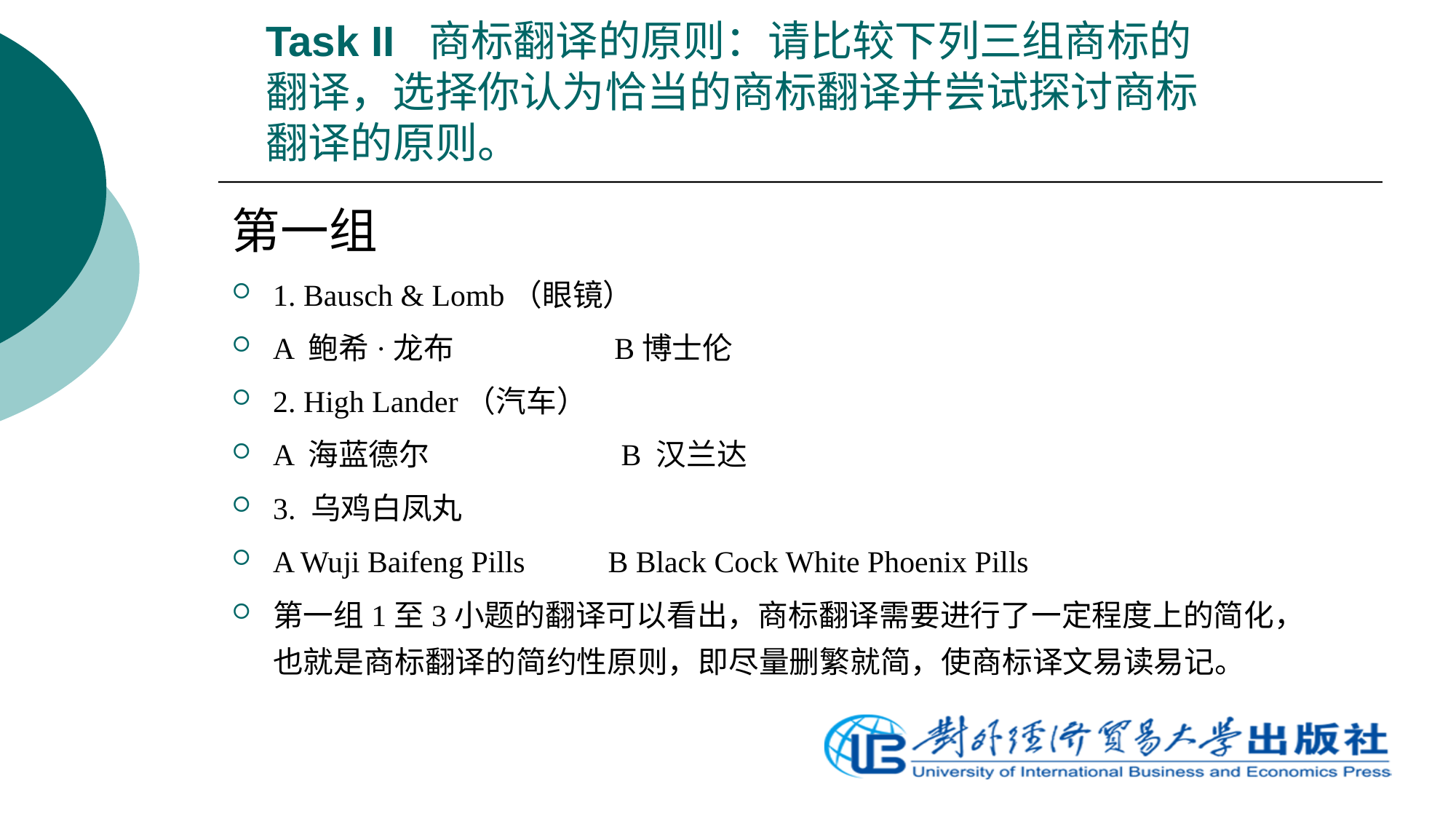

# Task II  商标翻译的原则：请比较下列三组商标的翻译，选择你认为恰当的商标翻译并尝试探讨商标翻译的原则。
第一组
1. Bausch & Lomb（眼镜）
A 鲍希·龙布  	  	 B博士伦
2. High Lander（汽车）
A 海蓝德尔		  B 汉兰达
3. 乌鸡白凤丸
A Wuji Baifeng Pills   	 B Black Cock White Phoenix Pills
第一组1至3小题的翻译可以看出，商标翻译需要进行了一定程度上的简化，也就是商标翻译的简约性原则，即尽量删繁就简，使商标译文易读易记。